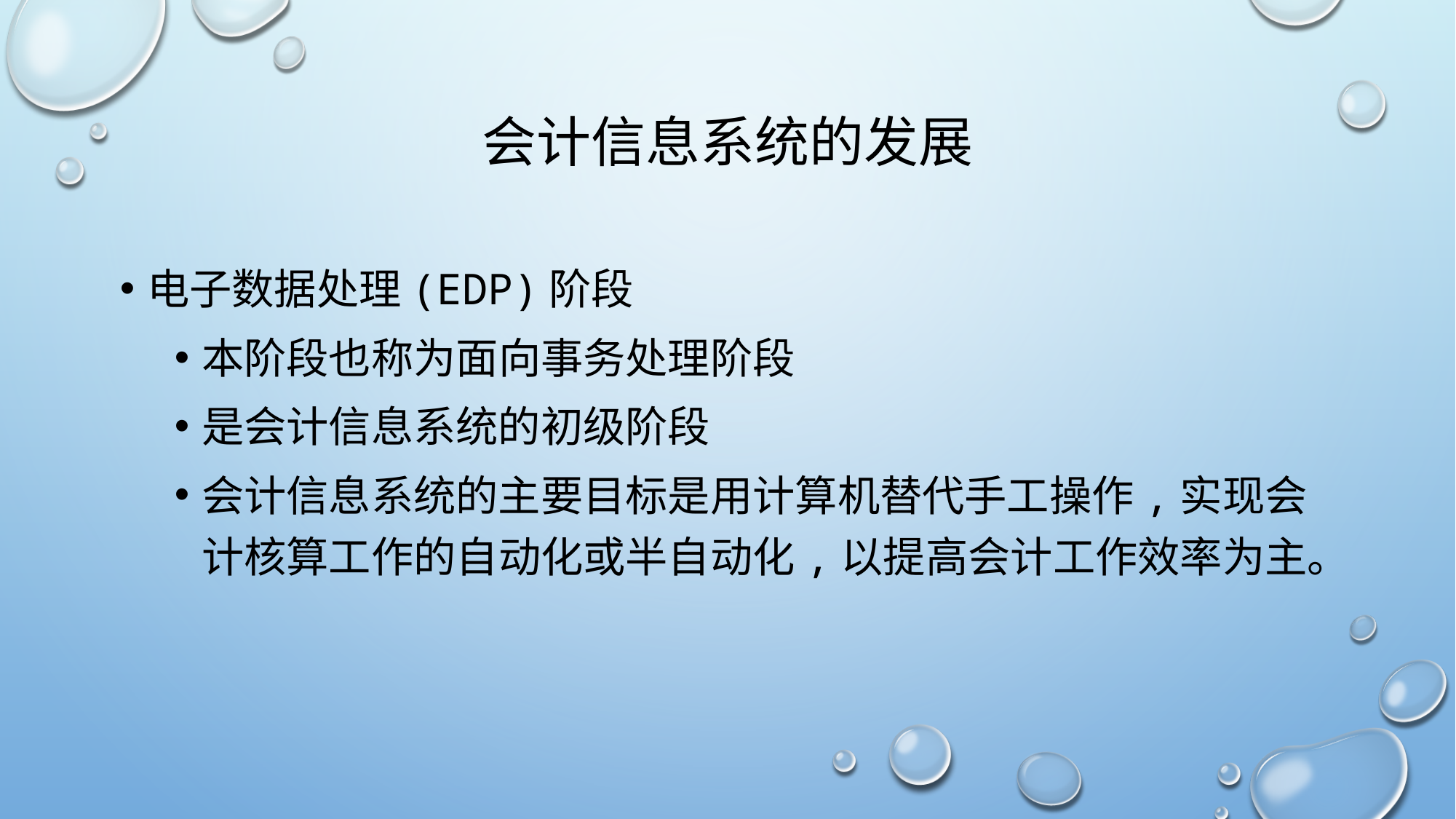

# 会计信息系统的发展
电子数据处理(EDP)阶段
本阶段也称为面向事务处理阶段
是会计信息系统的初级阶段
会计信息系统的主要目标是用计算机替代手工操作,实现会计核算工作的自动化或半自动化,以提高会计工作效率为主。